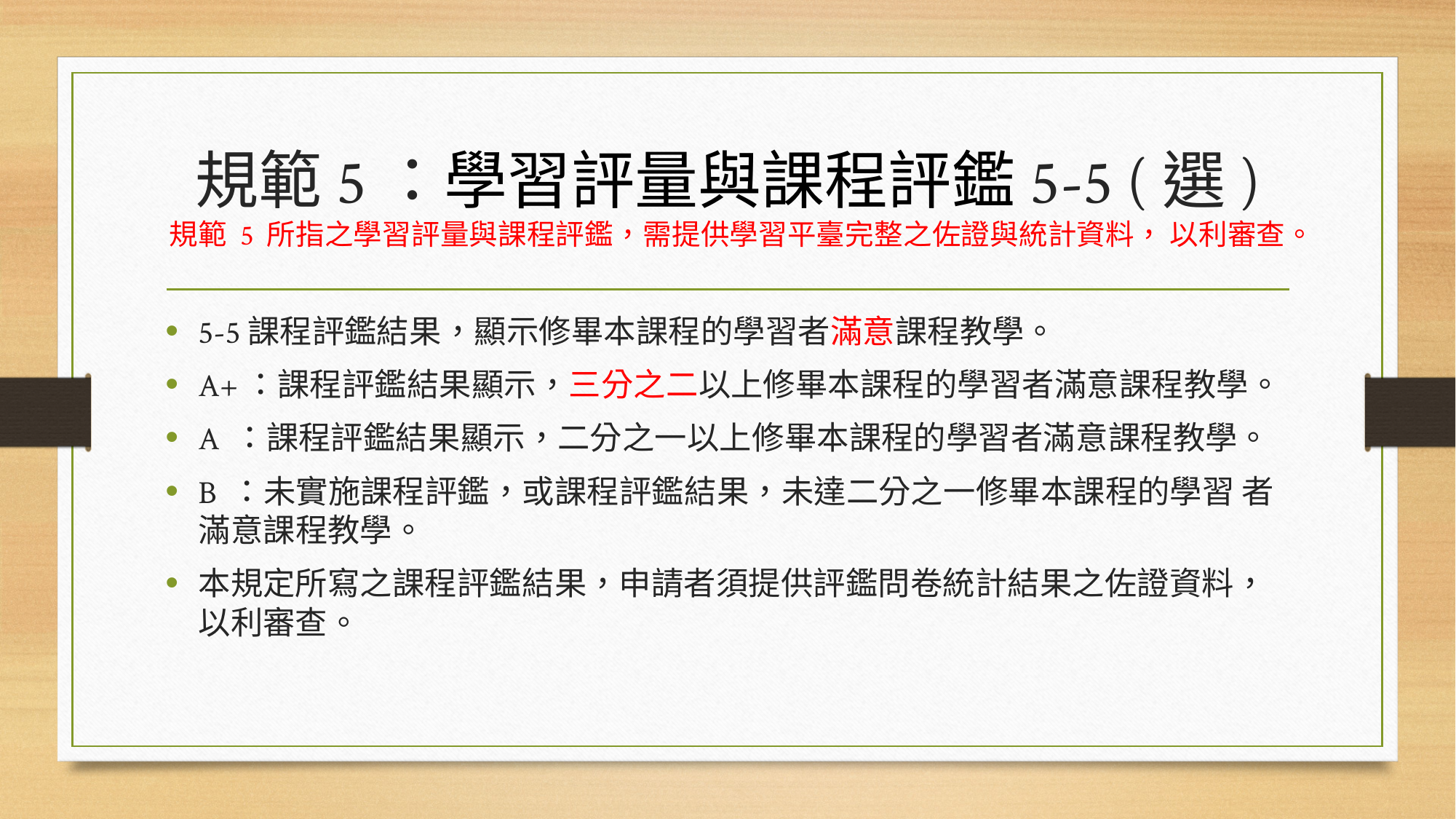

# 規範5：學習評量與課程評鑑5-5 (選) 規範 5 所指之學習評量與課程評鑑，需提供學習平臺完整之佐證與統計資料， 以利審查。
5-5課程評鑑結果，顯示修畢本課程的學習者滿意課程教學。
A+：課程評鑑結果顯示，三分之二以上修畢本課程的學習者滿意課程教學。
A ：課程評鑑結果顯示，二分之一以上修畢本課程的學習者滿意課程教學。
B ：未實施課程評鑑，或課程評鑑結果，未達二分之一修畢本課程的學習 者滿意課程教學。
本規定所寫之課程評鑑結果，申請者須提供評鑑問卷統計結果之佐證資料，以利審查。